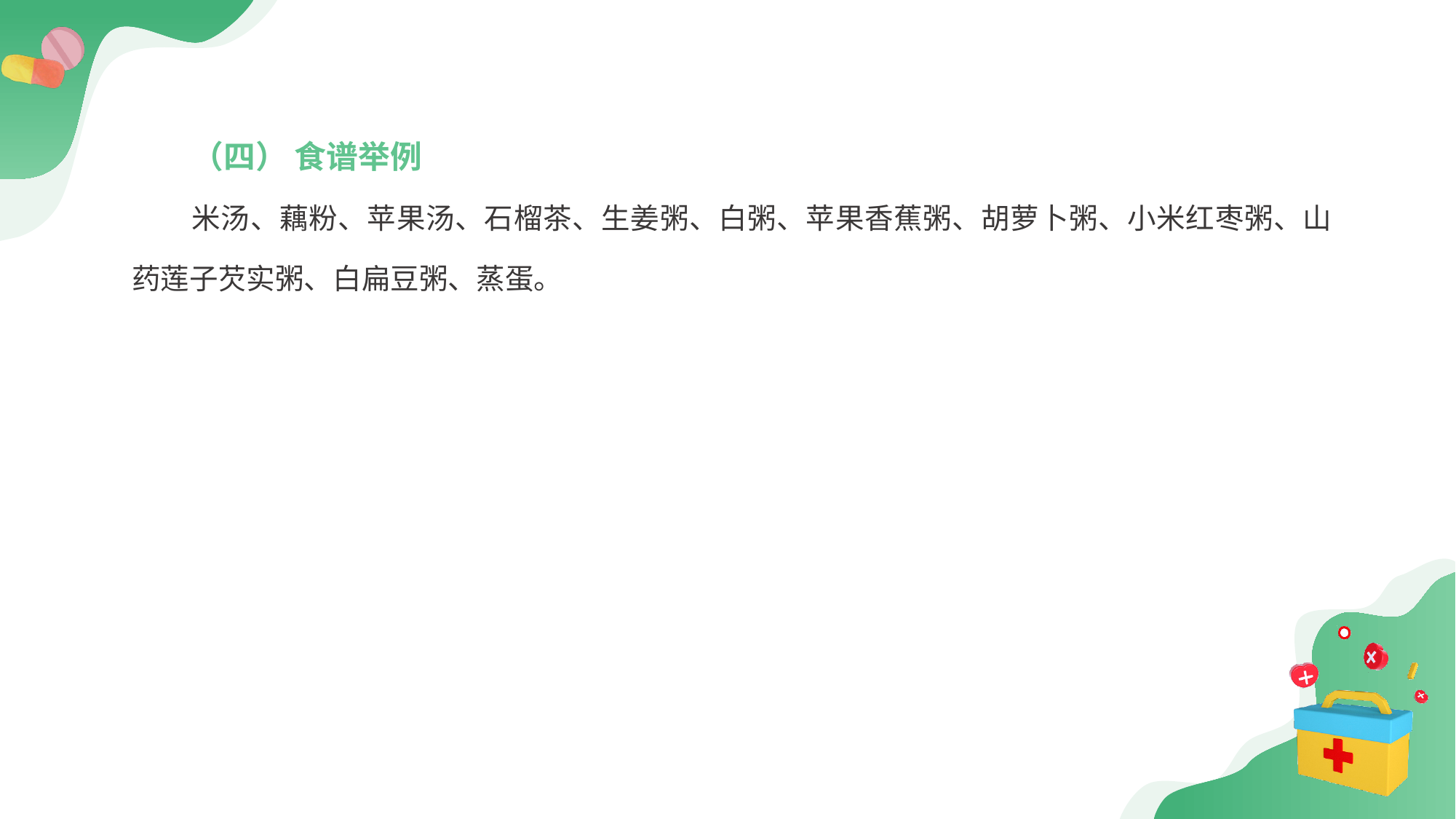

（四） 食谱举例
米汤、藕粉、苹果汤、石榴茶、生姜粥、白粥、苹果香蕉粥、胡萝卜粥、小米红枣粥、山药莲子芡实粥、白扁豆粥、蒸蛋。